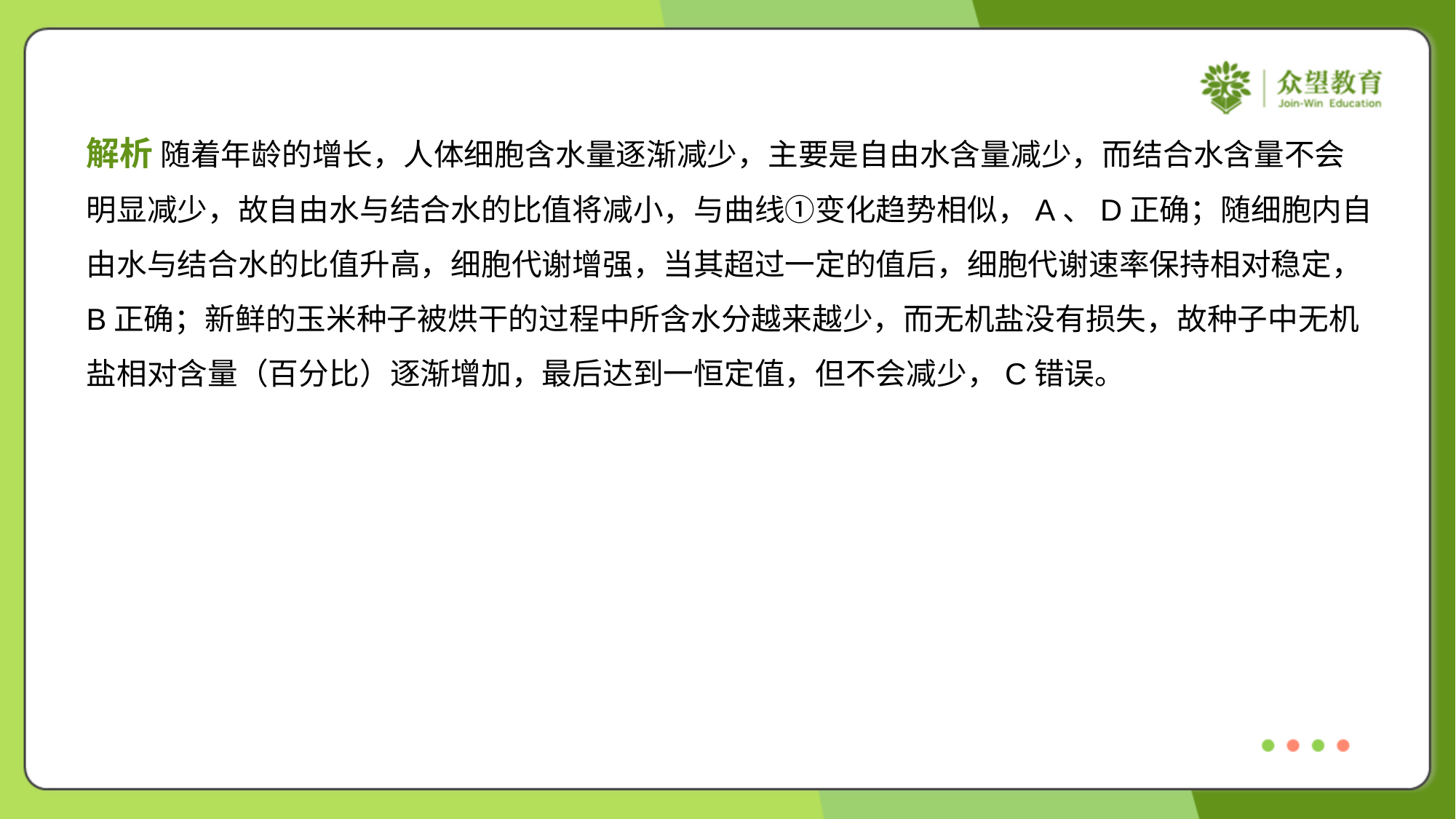

解析 随着年龄的增长，人体细胞含水量逐渐减少，主要是自由水含量减少，而结合水含量不会
明显减少，故自由水与结合水的比值将减小，与曲线①变化趋势相似，A、D正确；随细胞内自
由水与结合水的比值升高，细胞代谢增强，当其超过一定的值后，细胞代谢速率保持相对稳定，
B正确；新鲜的玉米种子被烘干的过程中所含水分越来越少，而无机盐没有损失，故种子中无机
盐相对含量（百分比）逐渐增加，最后达到一恒定值，但不会减少，C错误。